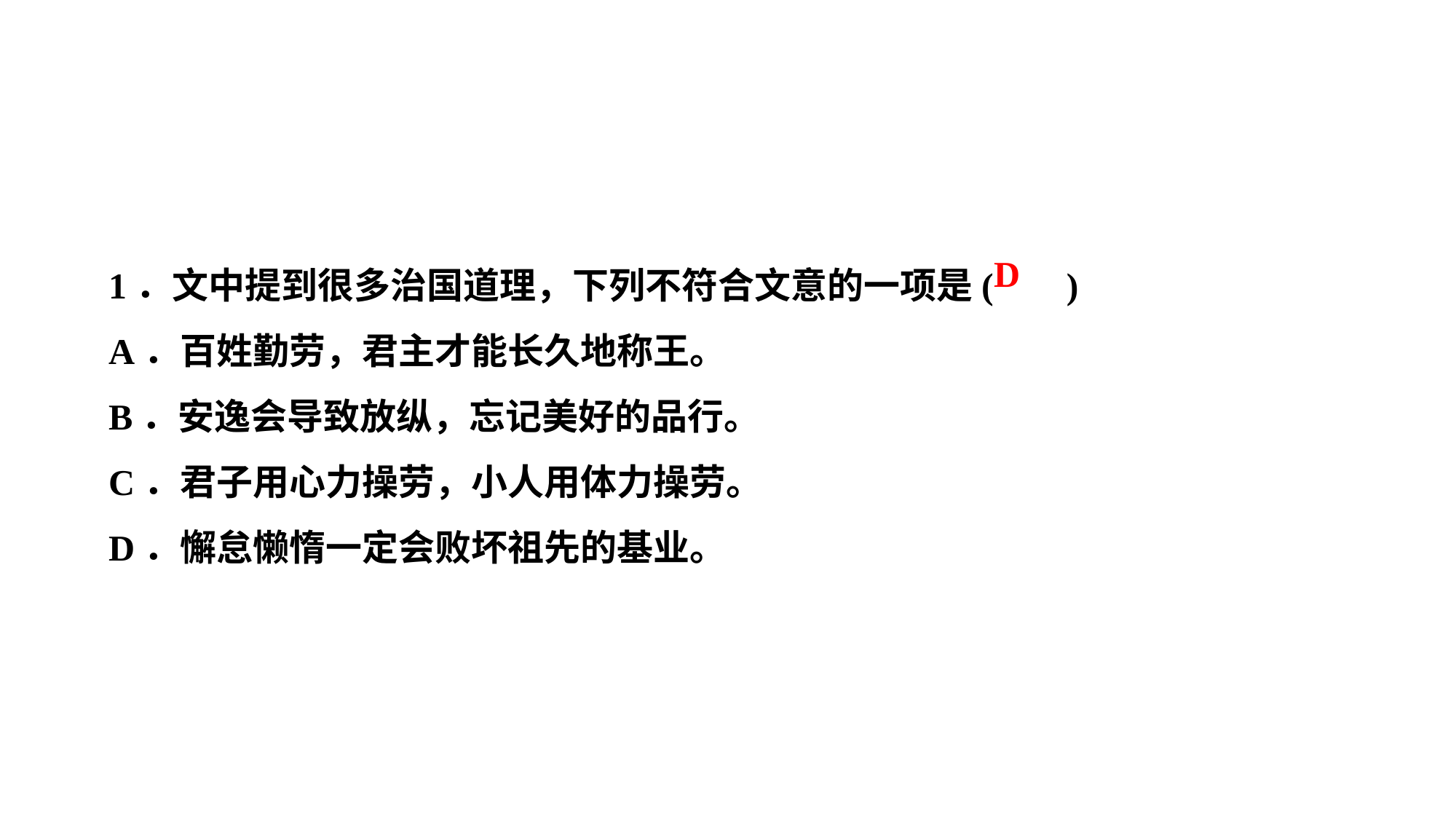

1．文中提到很多治国道理，下列不符合文意的一项是(        )
A．百姓勤劳，君主才能长久地称王。
B．安逸会导致放纵，忘记美好的品行。
C．君子用心力操劳，小人用体力操劳。
D．懈怠懒惰一定会败坏祖先的基业。
D